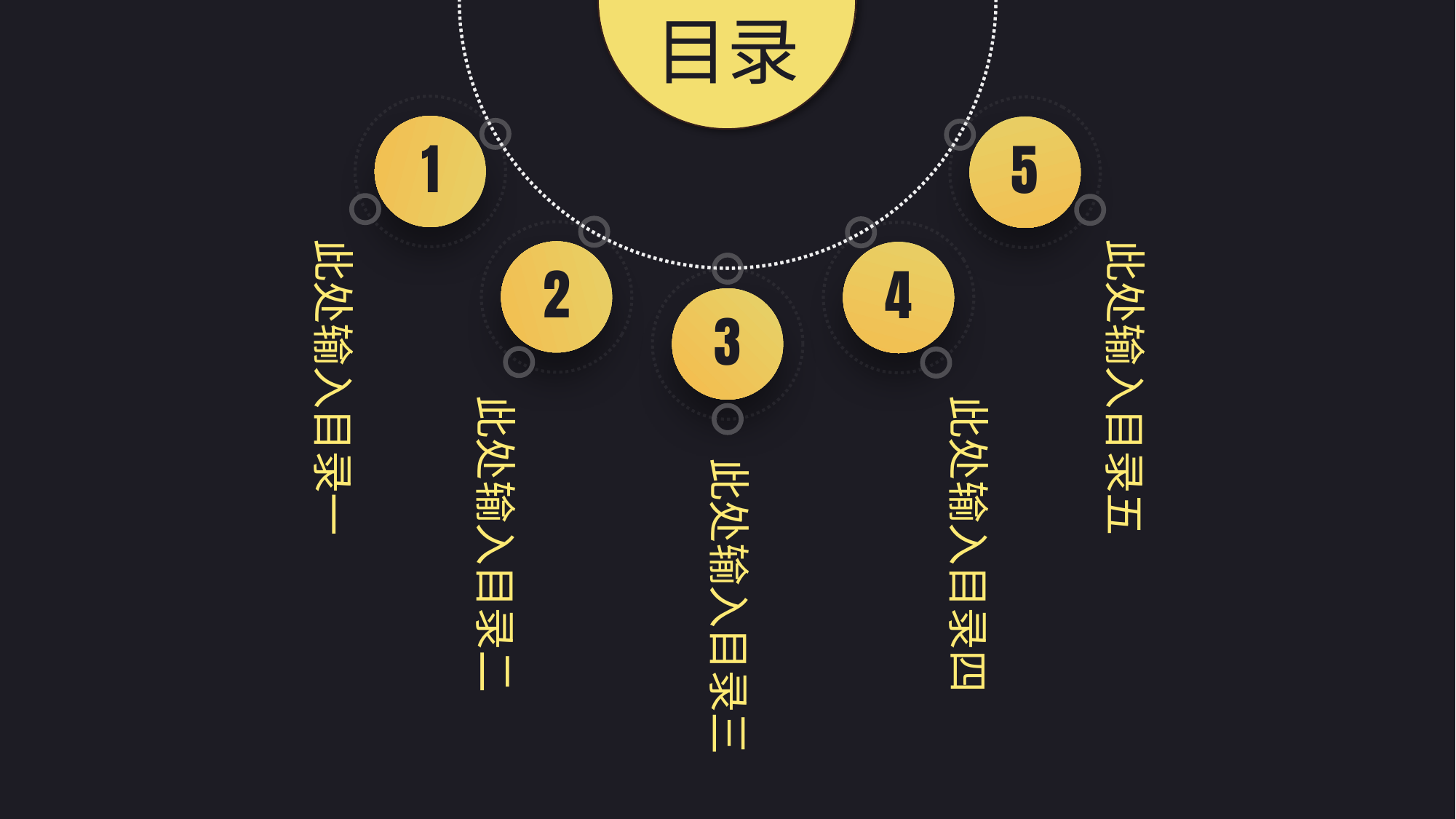

目录
1
5
此处输入目录一
此处输入目录五
2
4
3
此处输入目录二
此处输入目录四
此处输入目录三